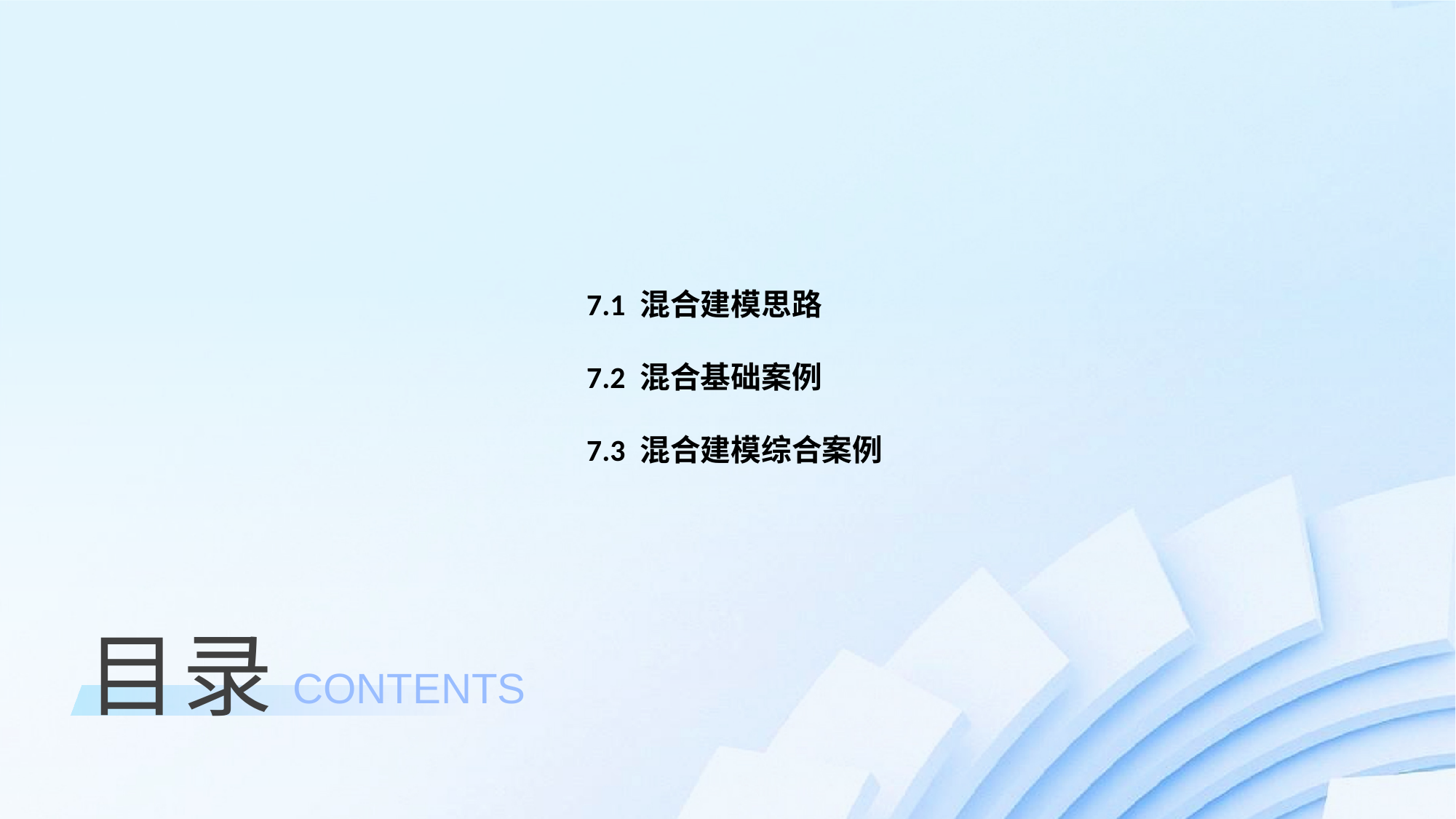

7.1 混合建模思路
7.2 混合基础案例
7.3 混合建模综合案例
目录
CONTENTS